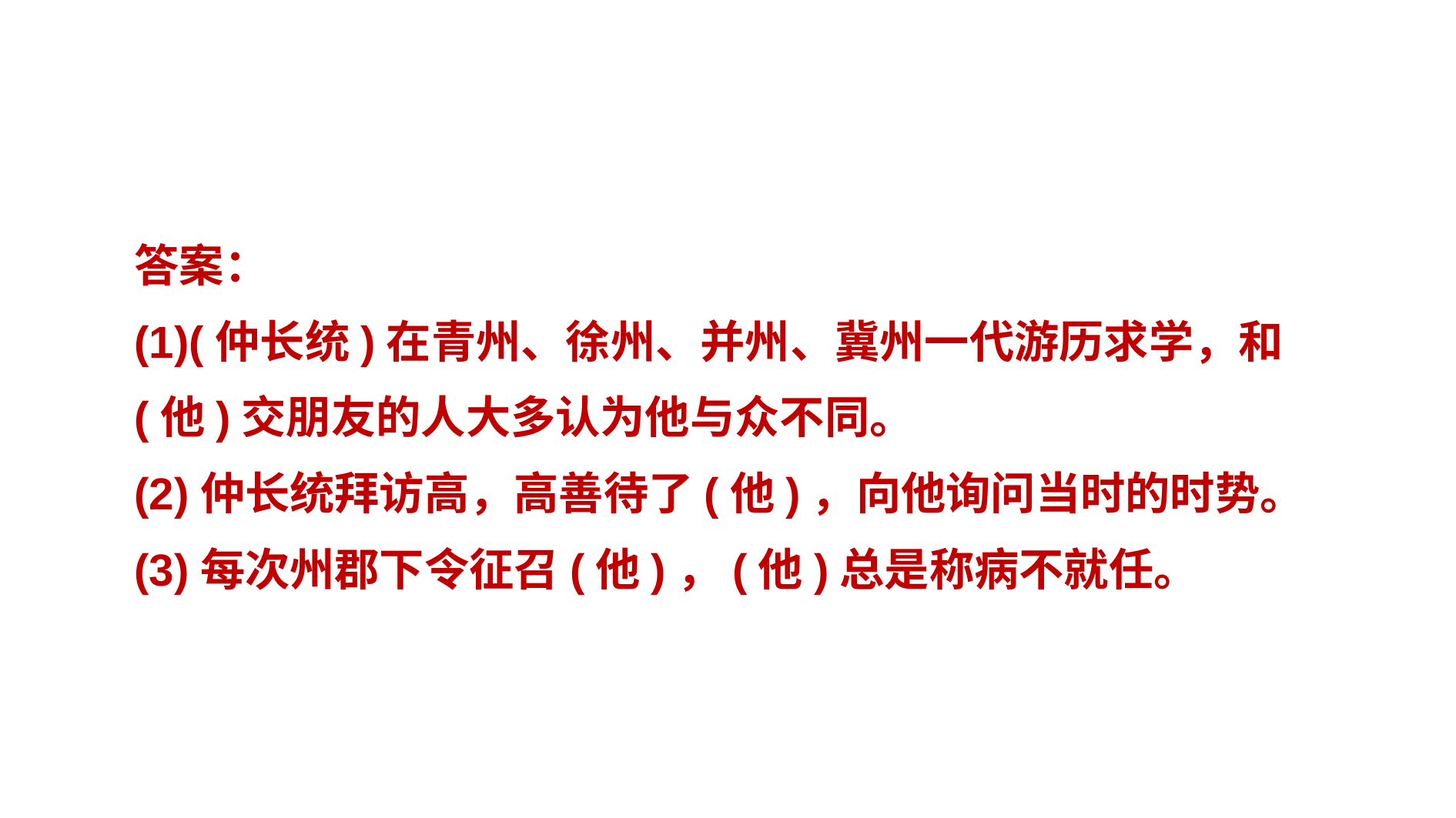

答案：
(1)(仲长统)在青州、徐州、并州、冀州一代游历求学，和(他)交朋友的人大多认为他与众不同。
(2)仲长统拜访高，高善待了(他)，向他询问当时的时势。
(3)每次州郡下令征召(他)，(他)总是称病不就任。